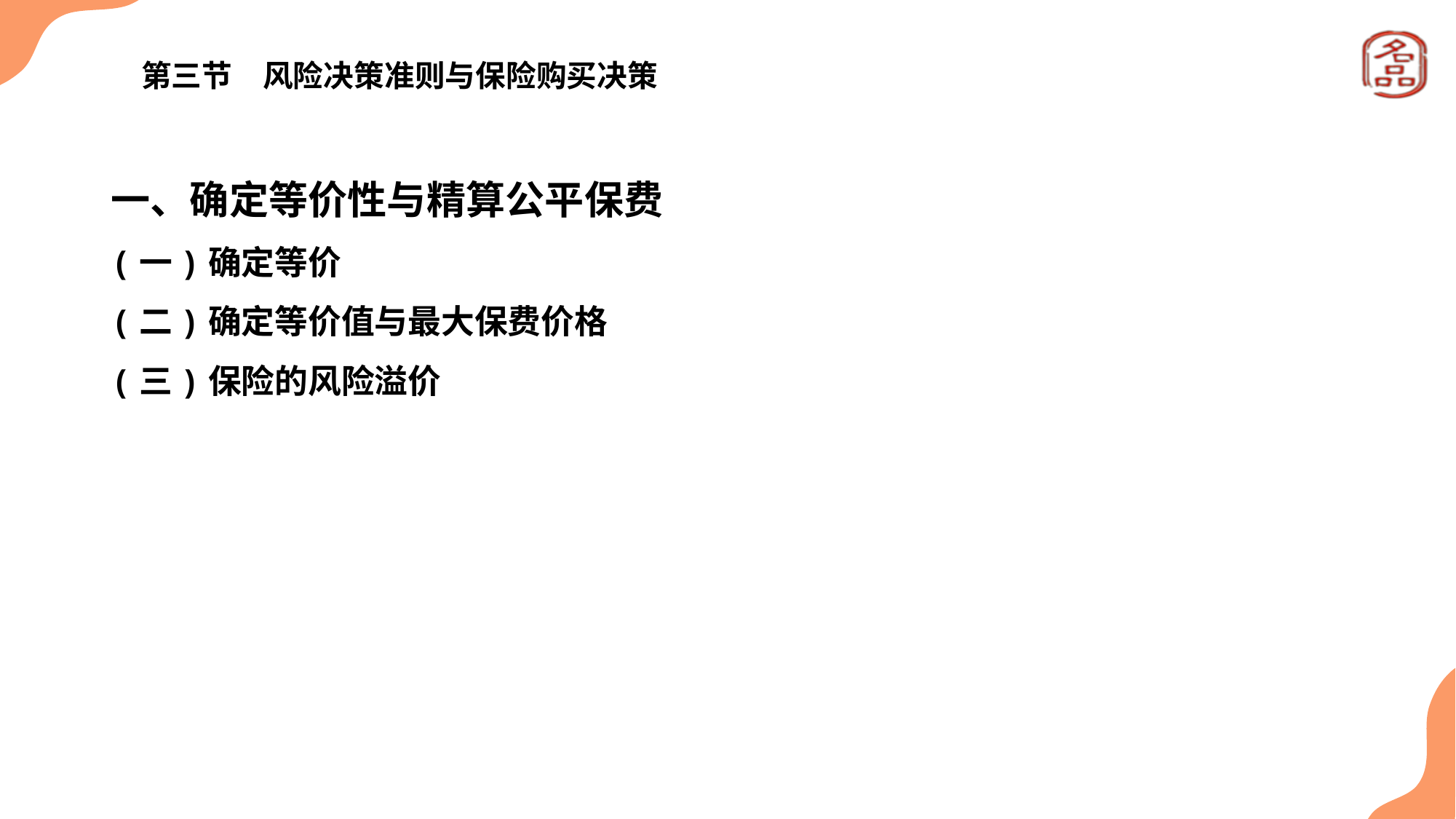

# 第三节　风险决策准则与保险购买决策
一、确定等价性与精算公平保费
(一)确定等价
(二)确定等价值与最大保费价格
(三)保险的风险溢价